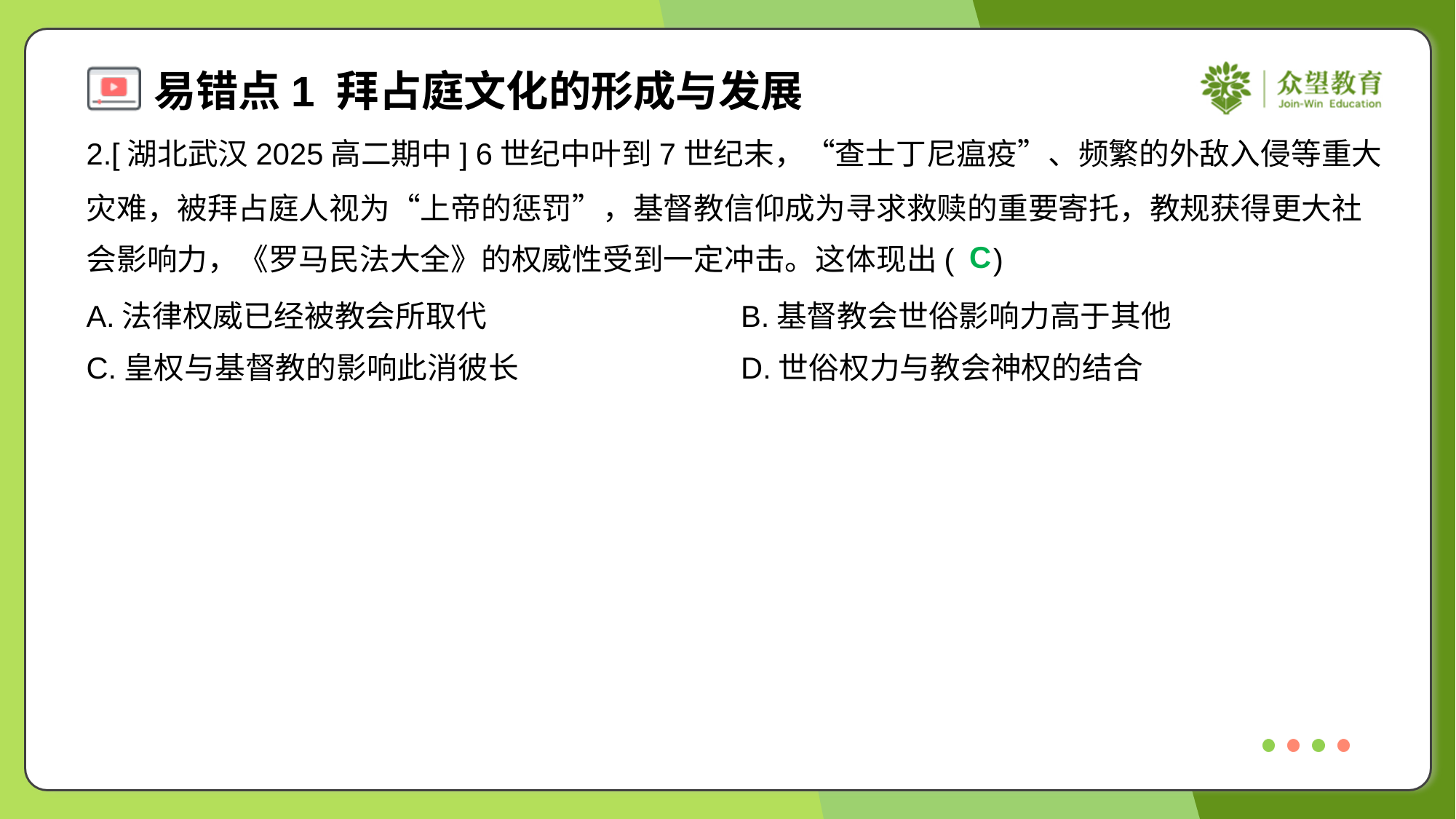

2.[湖北武汉2025高二期中] 6世纪中叶到7世纪末，“查士丁尼瘟疫”、频繁的外敌入侵等重大
灾难，被拜占庭人视为“上帝的惩罚”，基督教信仰成为寻求救赎的重要寄托，教规获得更大社
会影响力，《罗马民法大全》的权威性受到一定冲击。这体现出(     )
C
A.法律权威已经被教会所取代	B.基督教会世俗影响力高于其他
C.皇权与基督教的影响此消彼长	D.世俗权力与教会神权的结合